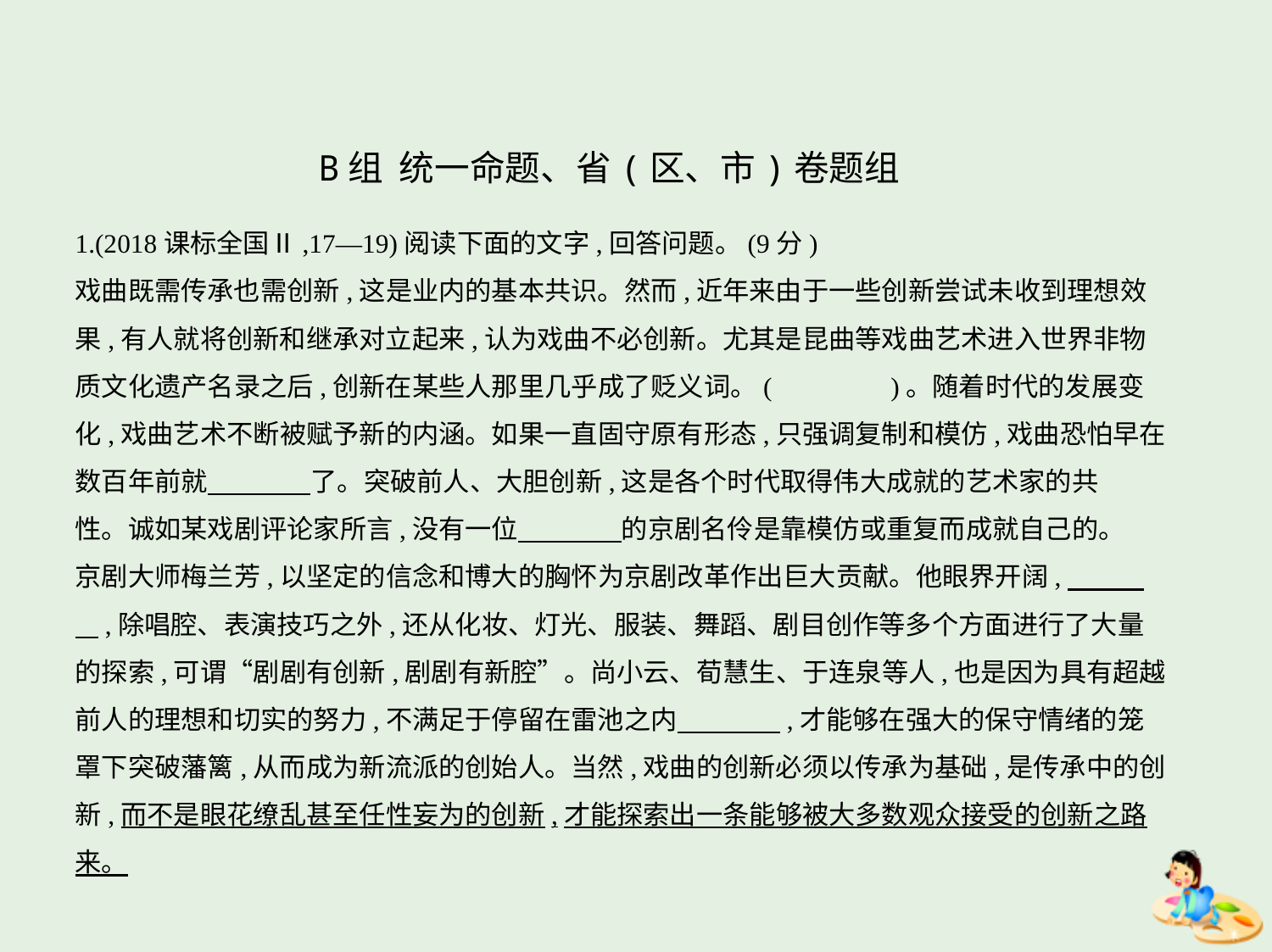

B组  统一命题、省(区、市)卷题组
1.(2018课标全国Ⅱ,17—19)阅读下面的文字,回答问题。(9分)
戏曲既需传承也需创新,这是业内的基本共识。然而,近年来由于一些创新尝试未收到理想效
果,有人就将创新和继承对立起来,认为戏曲不必创新。尤其是昆曲等戏曲艺术进入世界非物
质文化遗产名录之后,创新在某些人那里几乎成了贬义词。(　　　　)。随着时代的发展变
化,戏曲艺术不断被赋予新的内涵。如果一直固守原有形态,只强调复制和模仿,戏曲恐怕早在
数百年前就　　　    了。突破前人、大胆创新,这是各个时代取得伟大成就的艺术家的共
性。诚如某戏剧评论家所言,没有一位　　　    的京剧名伶是靠模仿或重复而成就自己的。
京剧大师梅兰芳,以坚定的信念和博大的胸怀为京剧改革作出巨大贡献。他眼界开阔,　　    
    ,除唱腔、表演技巧之外,还从化妆、灯光、服装、舞蹈、剧目创作等多个方面进行了大量
的探索,可谓“剧剧有创新,剧剧有新腔”。尚小云、荀慧生、于连泉等人,也是因为具有超越
前人的理想和切实的努力,不满足于停留在雷池之内　　　    ,才能够在强大的保守情绪的笼
罩下突破藩篱,从而成为新流派的创始人。当然,戏曲的创新必须以传承为基础,是传承中的创
新,而不是眼花缭乱甚至任性妄为的创新,才能探索出一条能够被大多数观众接受的创新之路
来。